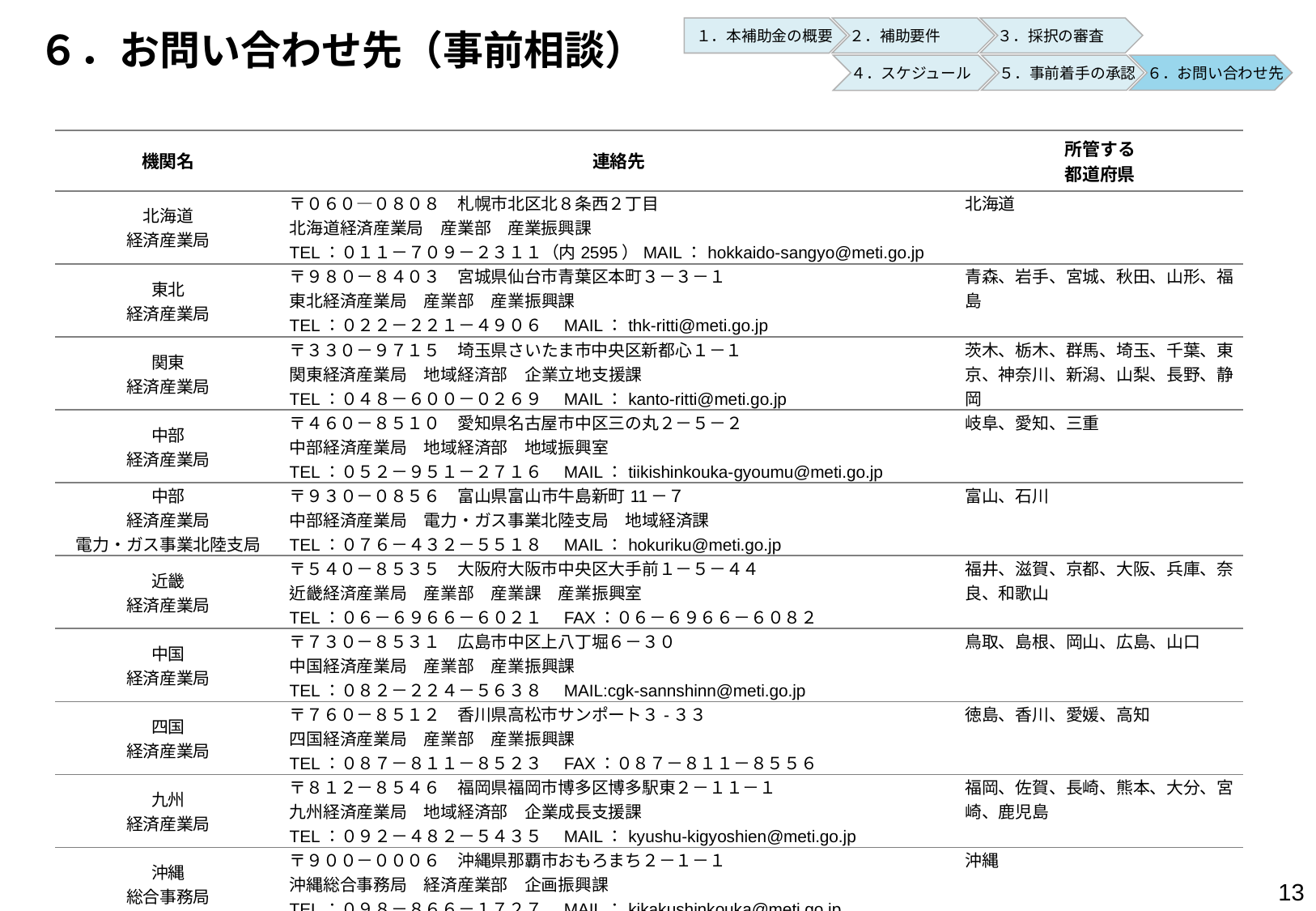

２．補助要件
３．採択の審査
１．本補助金の概要
# ６．お問い合わせ先（事前相談）
５．事前着手の承認
６．お問い合わせ先
４．スケジュール
| 機関名 | 連絡先 | 所管する 都道府県 |
| --- | --- | --- |
| 北海道 経済産業局 | 〒０６０―０８０８　札幌市北区北８条西２丁目 北海道経済産業局　産業部　産業振興課 TEL：０１１－７０９－２３１１（内2595）MAIL：hokkaido-sangyo@meti.go.jp | 北海道 |
| 東北 経済産業局 | 〒９８０－８４０３　宮城県仙台市青葉区本町３－３－１ 東北経済産業局　産業部　産業振興課 TEL：０２２－２２１－４９０６　MAIL：thk-ritti@meti.go.jp | 青森、岩手、宮城、秋田、山形、福島 |
| 関東 経済産業局 | 〒３３０－９７１５　埼玉県さいたま市中央区新都心１－１ 関東経済産業局　地域経済部　企業立地支援課 TEL：０４８－６００－０２６９　MAIL：kanto-ritti@meti.go.jp | 茨木、栃木、群馬、埼玉、千葉、東京、神奈川、新潟、山梨、長野、静岡 |
| 中部 経済産業局 | 〒４６０－８５１０　愛知県名古屋市中区三の丸２－５－２ 中部経済産業局　地域経済部　地域振興室 TEL：０５２－９５１－２７１６　MAIL：tiikishinkouka-gyoumu@meti.go.jp | 岐阜、愛知、三重 |
| 中部 経済産業局 電力・ガス事業北陸支局 | 〒９３０－０８５６　富山県富山市牛島新町11－７ 中部経済産業局　電力・ガス事業北陸支局　地域経済課 TEL：０７６－４３２－５５１８　MAIL：hokuriku@meti.go.jp | 富山、石川 |
| 近畿 経済産業局 | 〒５４０－８５３５　大阪府大阪市中央区大手前１－５－４４ 近畿経済産業局　産業部　産業課　産業振興室 TEL：０６－６９６６－６０２１　FAX：０６－６９６６－６０８２ | 福井、滋賀、京都、大阪、兵庫、奈良、和歌山 |
| 中国 経済産業局 | 〒７３０－８５３１　広島市中区上八丁堀６－３０ 中国経済産業局　産業部　産業振興課 TEL：０８２－２２４－５６３８　MAIL:cgk-sannshinn@meti.go.jp | 鳥取、島根、岡山、広島、山口 |
| 四国 経済産業局 | 〒７６０－８５１２　香川県高松市サンポート３-３３ 四国経済産業局　産業部　産業振興課 TEL：０８７－８１１－８５２３　FAX：０８７－８１１－８５５６ | 徳島、香川、愛媛、高知 |
| 九州 経済産業局 | 〒８１２－８５４６　福岡県福岡市博多区博多駅東２－１１－１ 九州経済産業局　地域経済部　企業成長支援課 TEL：０９２－４８２－５４３５　MAIL：kyushu-kigyoshien@meti.go.jp | 福岡、佐賀、長崎、熊本、大分、宮崎、鹿児島 |
| 沖縄 総合事務局 | 〒９００－０００６　沖縄県那覇市おもろまち２－１－１　 沖縄総合事務局　経済産業部　企画振興課 TEL：０９８－８６６－１７２７　MAIL：kikakushinkouka@meti.go.jp | 沖縄 |
13